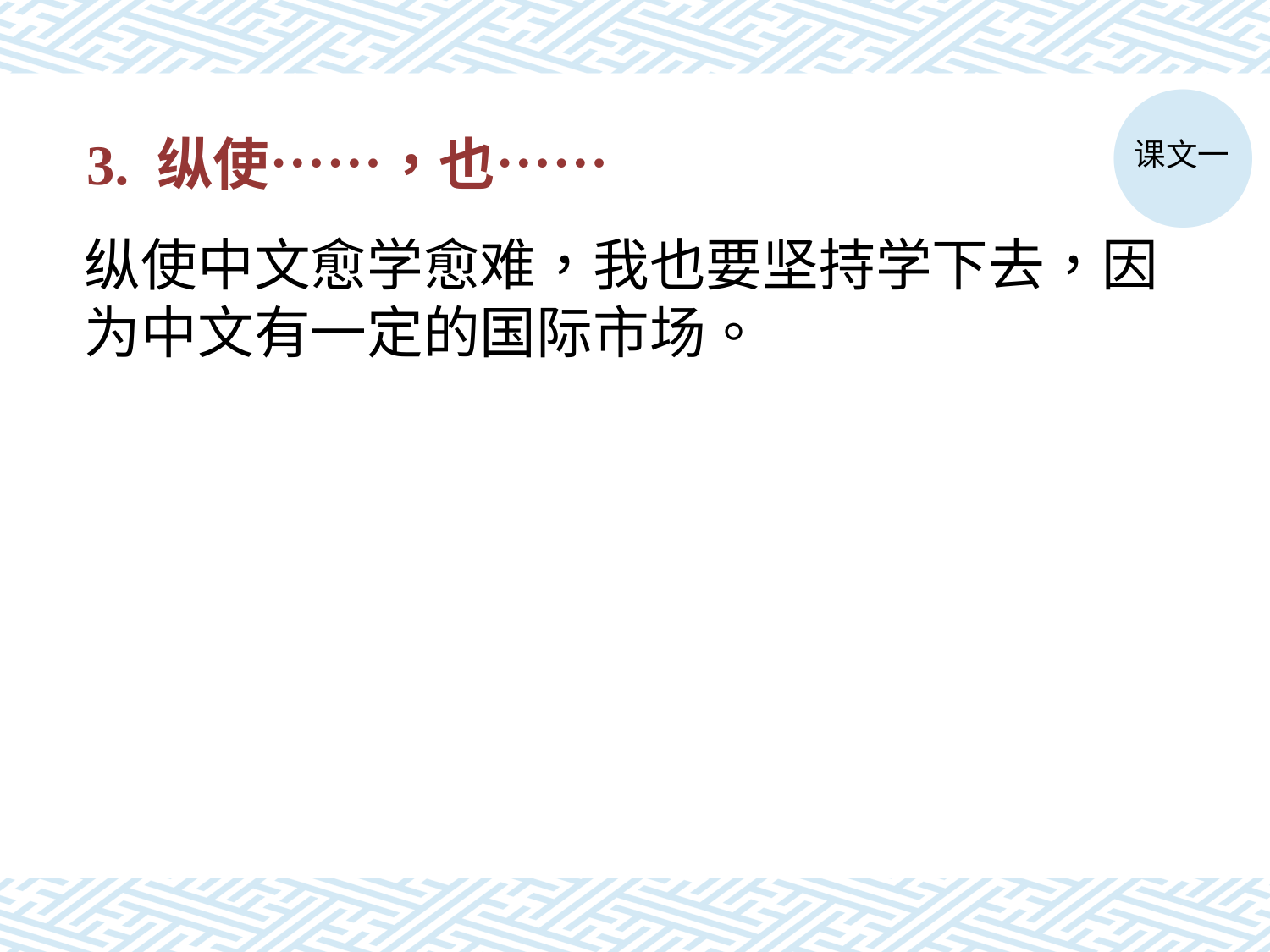

课文一
# 3. 纵使……，也……
纵使中文愈学愈难，我也要坚持学下去，因为中文有一定的国际市场。